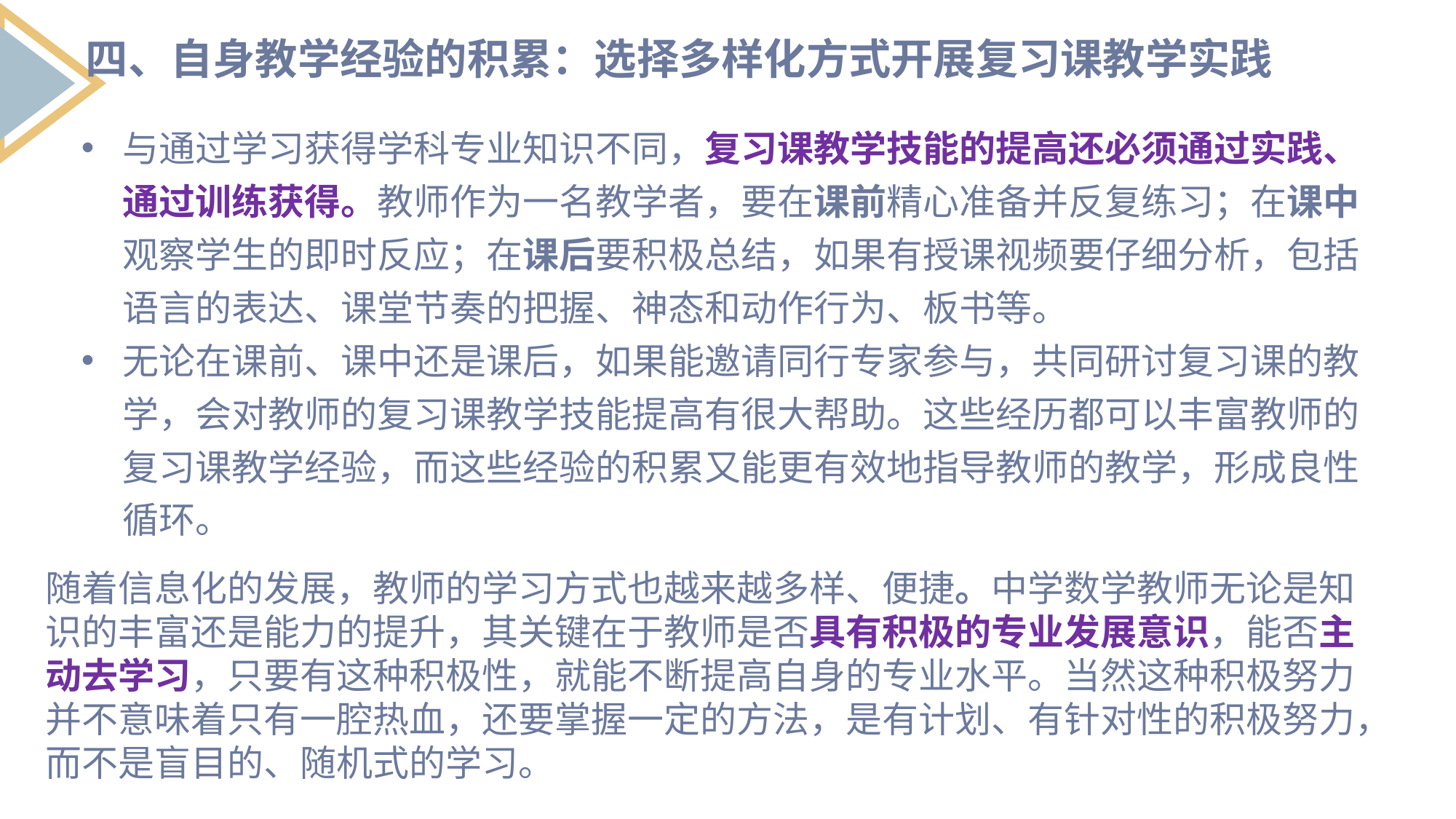

四、自身教学经验的积累：选择多样化方式开展复习课教学实践

与通过学习获得学科专业知识不同，复习课教学技能的提高还必须通过实践、通过训练获得。教师作为一名教学者，要在课前精心准备并反复练习；在课中观察学生的即时反应；在课后要积极总结，如果有授课视频要仔细分析，包括语言的表达、课堂节奏的把握、神态和动作行为、板书等。
无论在课前、课中还是课后，如果能邀请同行专家参与，共同研讨复习课的教学，会对教师的复习课教学技能提高有很大帮助。这些经历都可以丰富教师的复习课教学经验，而这些经验的积累又能更有效地指导教师的教学，形成良性循环。

随着信息化的发展，教师的学习方式也越来越多样、便捷。中学数学教师无论是知识的丰富还是能力的提升，其关键在于教师是否具有积极的专业发展意识，能否主动去学习，只要有这种积极性，就能不断提高自身的专业水平。当然这种积极努力并不意味着只有一腔热血，还要掌握一定的方法，是有计划、有针对性的积极努力，而不是盲目的、随机式的学习。